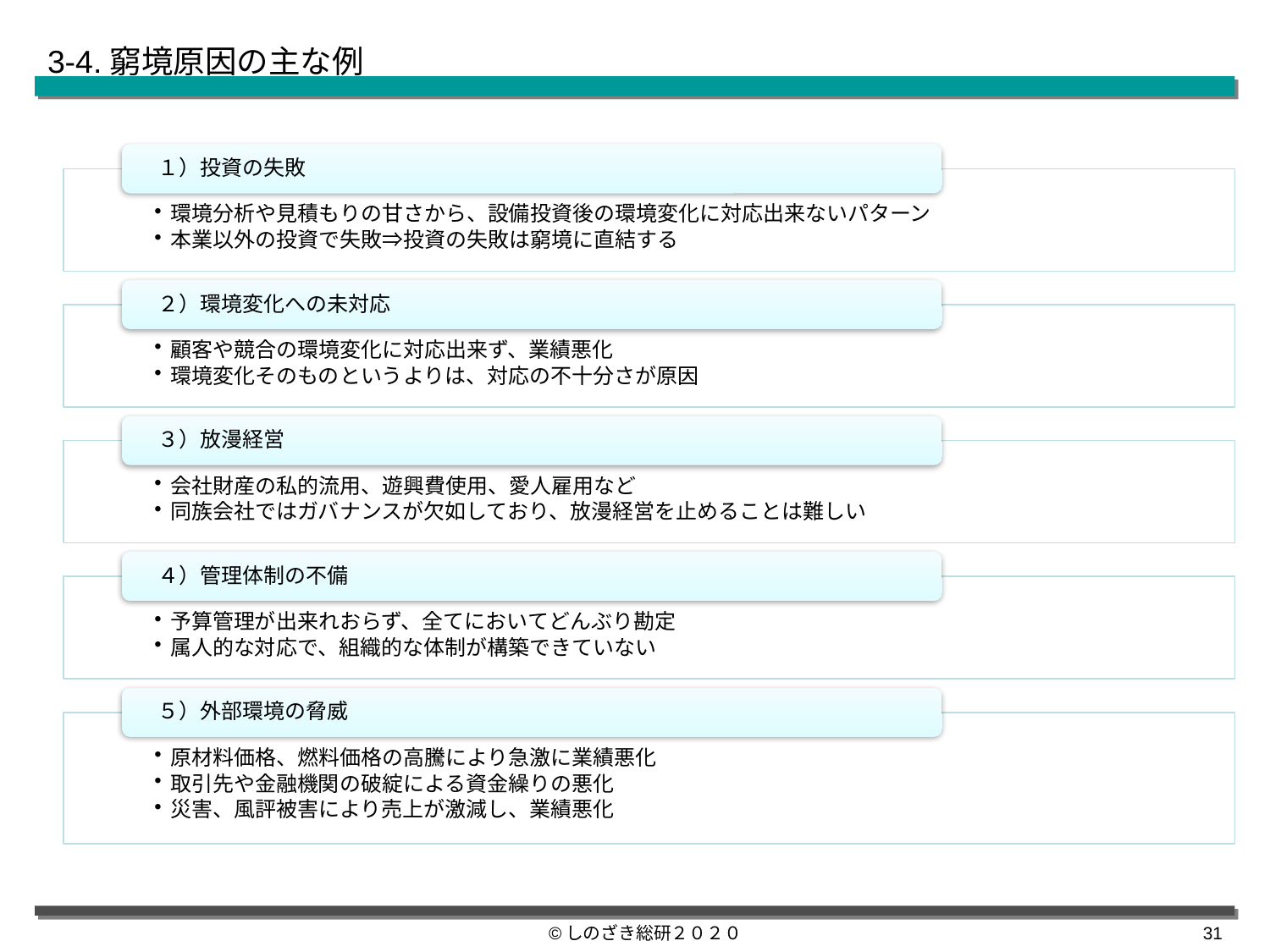

3-4.窮境原因の主な例
環境分析や見積もりの甘さから、設備投資後の環境変化に対応出来ないパターン
本業以外の投資で失敗⇒投資の失敗は窮境に直結する
１）投資の失敗
顧客や競合の環境変化に対応出来ず、業績悪化
環境変化そのものというよりは、対応の不十分さが原因
２）環境変化への未対応
会社財産の私的流用、遊興費使用、愛人雇用など
同族会社ではガバナンスが欠如しており、放漫経営を止めることは難しい
３）放漫経営
予算管理が出来れおらず、全てにおいてどんぶり勘定
属人的な対応で、組織的な体制が構築できていない
４）管理体制の不備
原材料価格、燃料価格の高騰により急激に業績悪化
取引先や金融機関の破綻による資金繰りの悪化
災害、風評被害により売上が激減し、業績悪化
５）外部環境の脅威
©しのざき総研２０２０
31